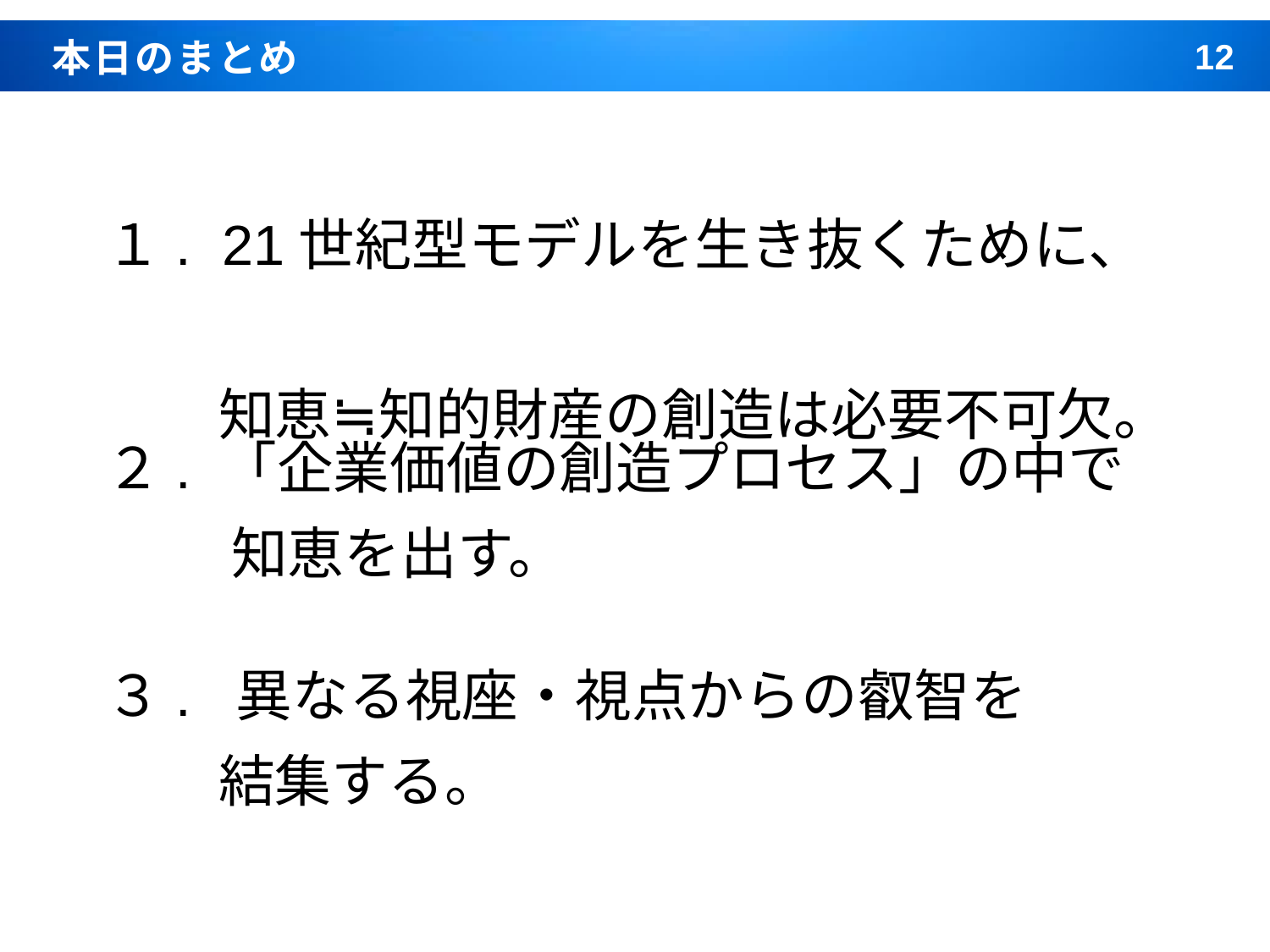

本日のまとめ
１.  21世紀型モデルを生き抜くために、
　　知恵≒知的財産の創造は必要不可欠。
２. 「企業価値の創造プロセス」の中で
　　 知恵を出す。
３.  異なる視座・視点からの叡智を
　　結集する。